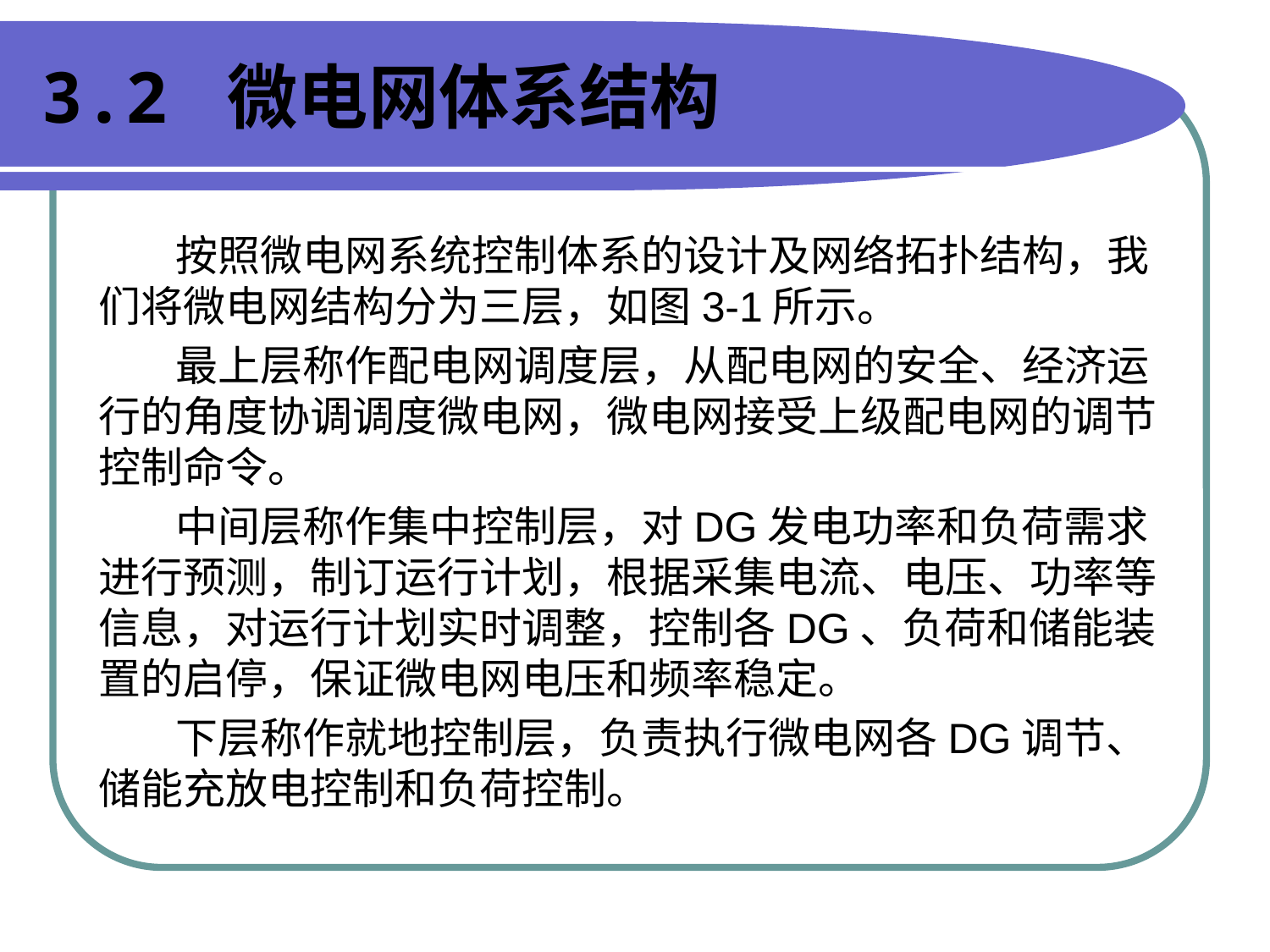

# 3.2 微电网体系结构
       按照微电网系统控制体系的设计及网络拓扑结构，我们将微电网结构分为三层，如图3-1所示。
       最上层称作配电网调度层，从配电网的安全、经济运行的角度协调调度微电网，微电网接受上级配电网的调节控制命令。
       中间层称作集中控制层，对DG发电功率和负荷需求进行预测，制订运行计划，根据采集电流、电压、功率等信息，对运行计划实时调整，控制各DG、负荷和储能装置的启停，保证微电网电压和频率稳定。
       下层称作就地控制层，负责执行微电网各DG调节、储能充放电控制和负荷控制。

33